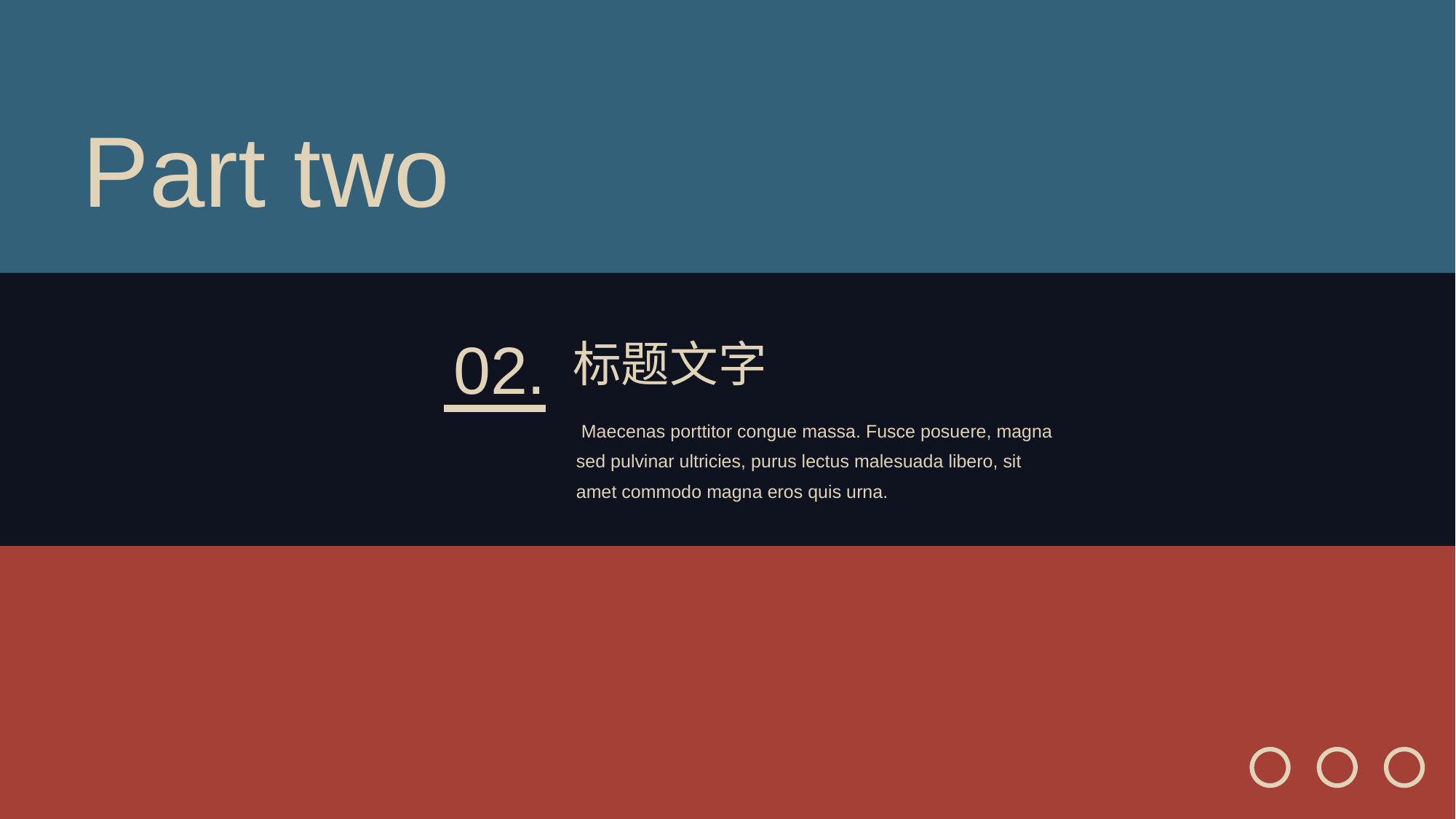

Part two

02.
标题文字
 Maecenas porttitor congue massa. Fusce posuere, magna sed pulvinar ultricies, purus lectus malesuada libero, sit amet commodo magna eros quis urna.